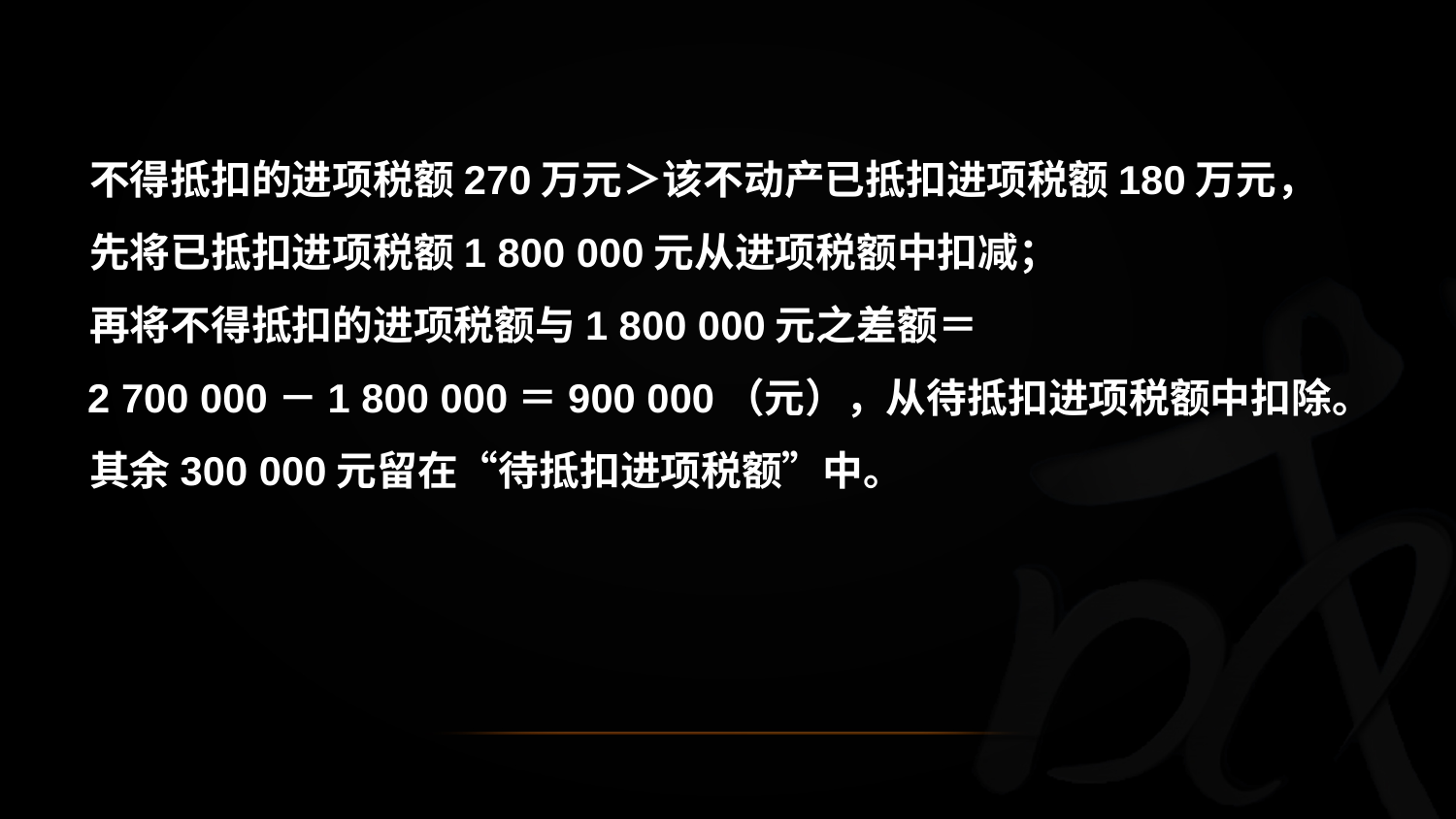

不得抵扣的进项税额270万元＞该不动产已抵扣进项税额180万元，
    先将已抵扣进项税额1 800 000元从进项税额中扣减；
    再将不得抵扣的进项税额与1 800 000元之差额＝
    2 700 000－1 800 000＝900 000（元），从待抵扣进项税额中扣除。
    其余300 000元留在“待抵扣进项税额”中。